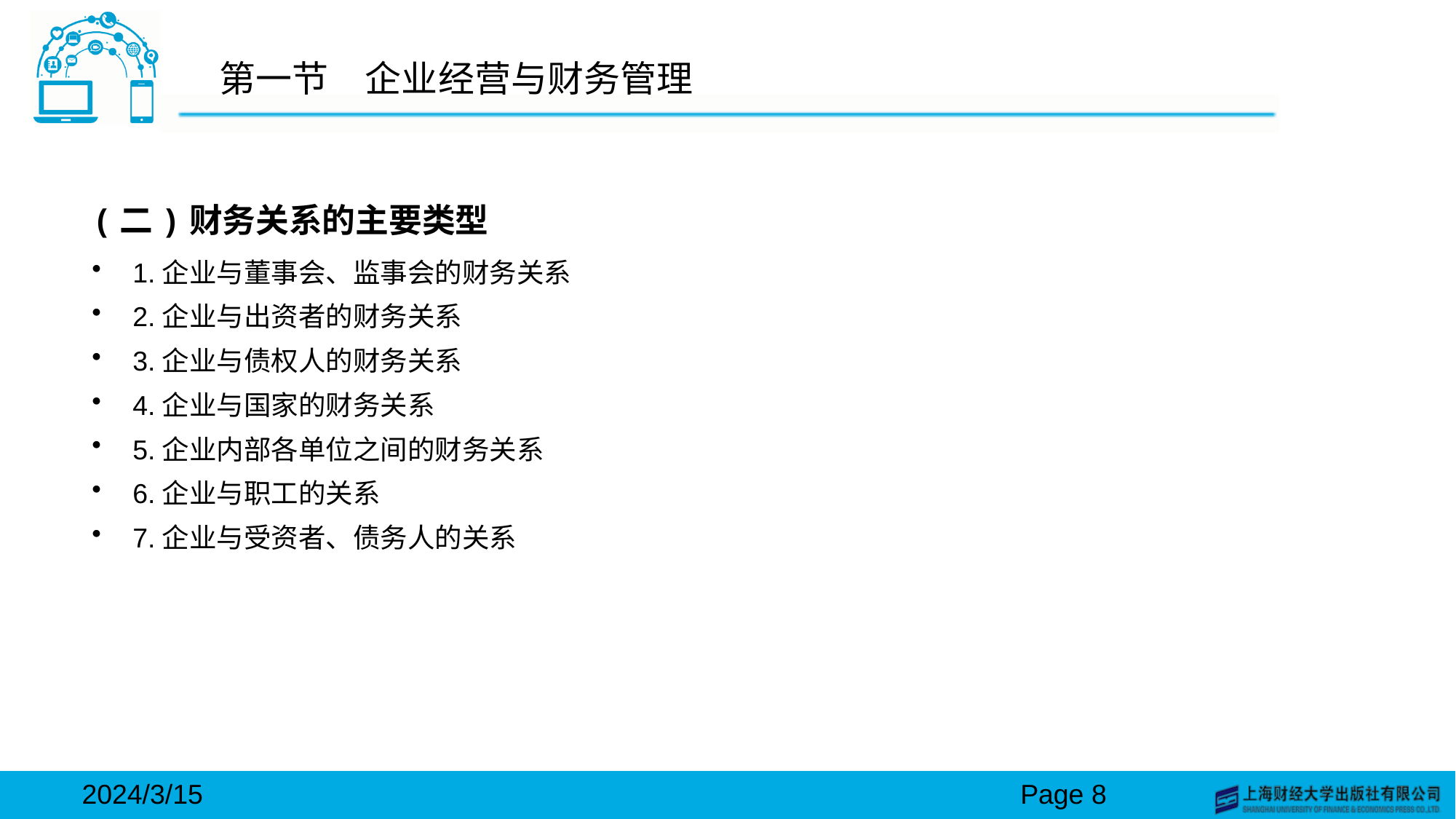

# 第一节　企业经营与财务管理
(二)财务关系的主要类型
1.企业与董事会、监事会的财务关系
2.企业与出资者的财务关系
3.企业与债权人的财务关系
4.企业与国家的财务关系
5.企业内部各单位之间的财务关系
6.企业与职工的关系
7.企业与受资者、债务人的关系

2024/3/15
Page 8